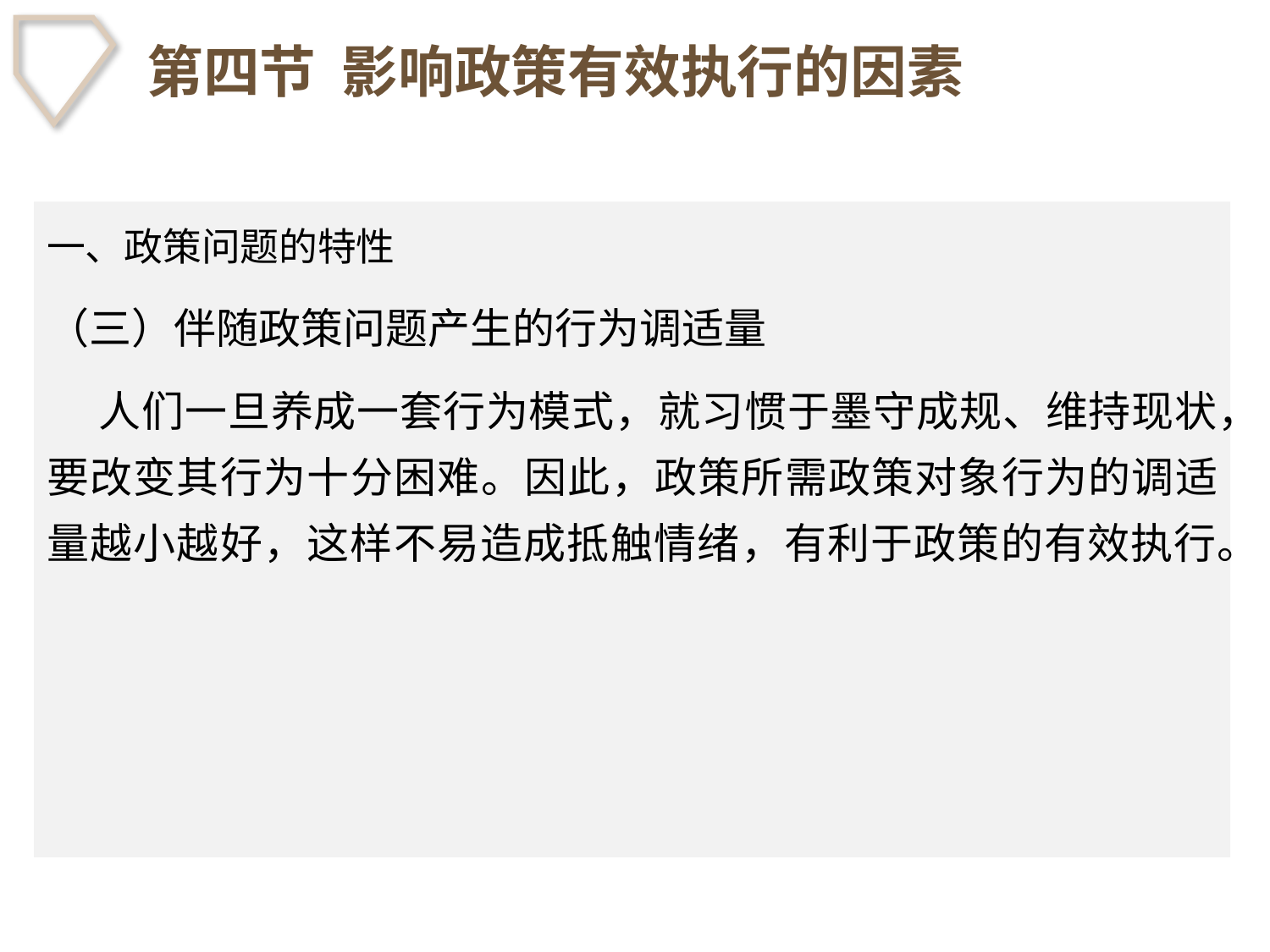

# 第四节  影响政策有效执行的因素
一、政策问题的特性
（三）伴随政策问题产生的行为调适量
    人们一旦养成一套行为模式，就习惯于墨守成规、维持现状，要改变其行为十分困难。因此，政策所需政策对象行为的调适量越小越好，这样不易造成抵触情绪，有利于政策的有效执行。